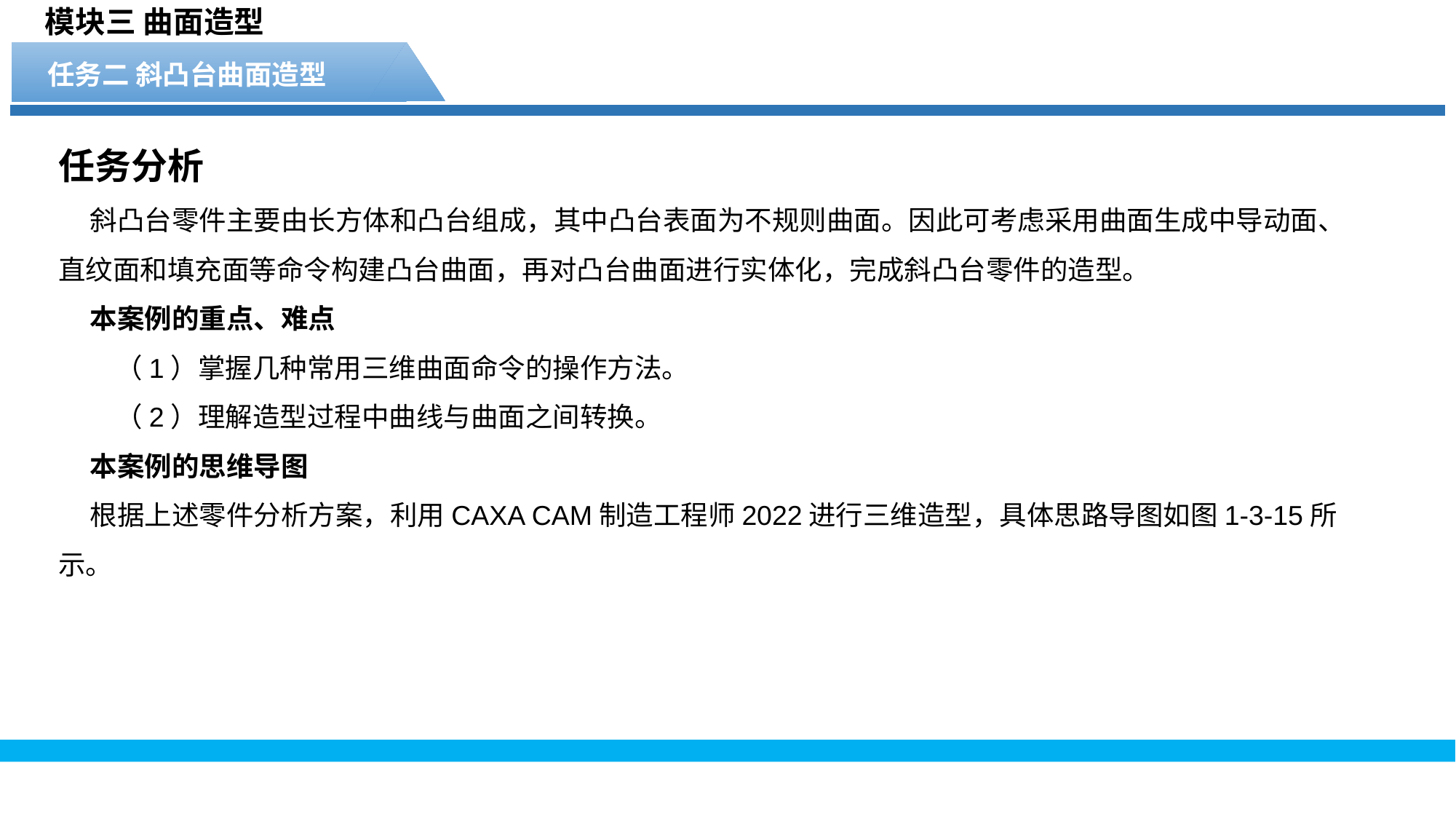

模块三 曲面造型

任务二 斜凸台曲面造型
任务分析
斜凸台零件主要由长方体和凸台组成，其中凸台表面为不规则曲面。因此可考虑采用曲面生成中导动面、直纹面和填充面等命令构建凸台曲面，再对凸台曲面进行实体化，完成斜凸台零件的造型。
本案例的重点、难点
   （1）掌握几种常用三维曲面命令的操作方法。
   （2）理解造型过程中曲线与曲面之间转换。
本案例的思维导图
根据上述零件分析方案，利用CAXA CAM制造工程师2022进行三维造型，具体思路导图如图1-3-15所示。